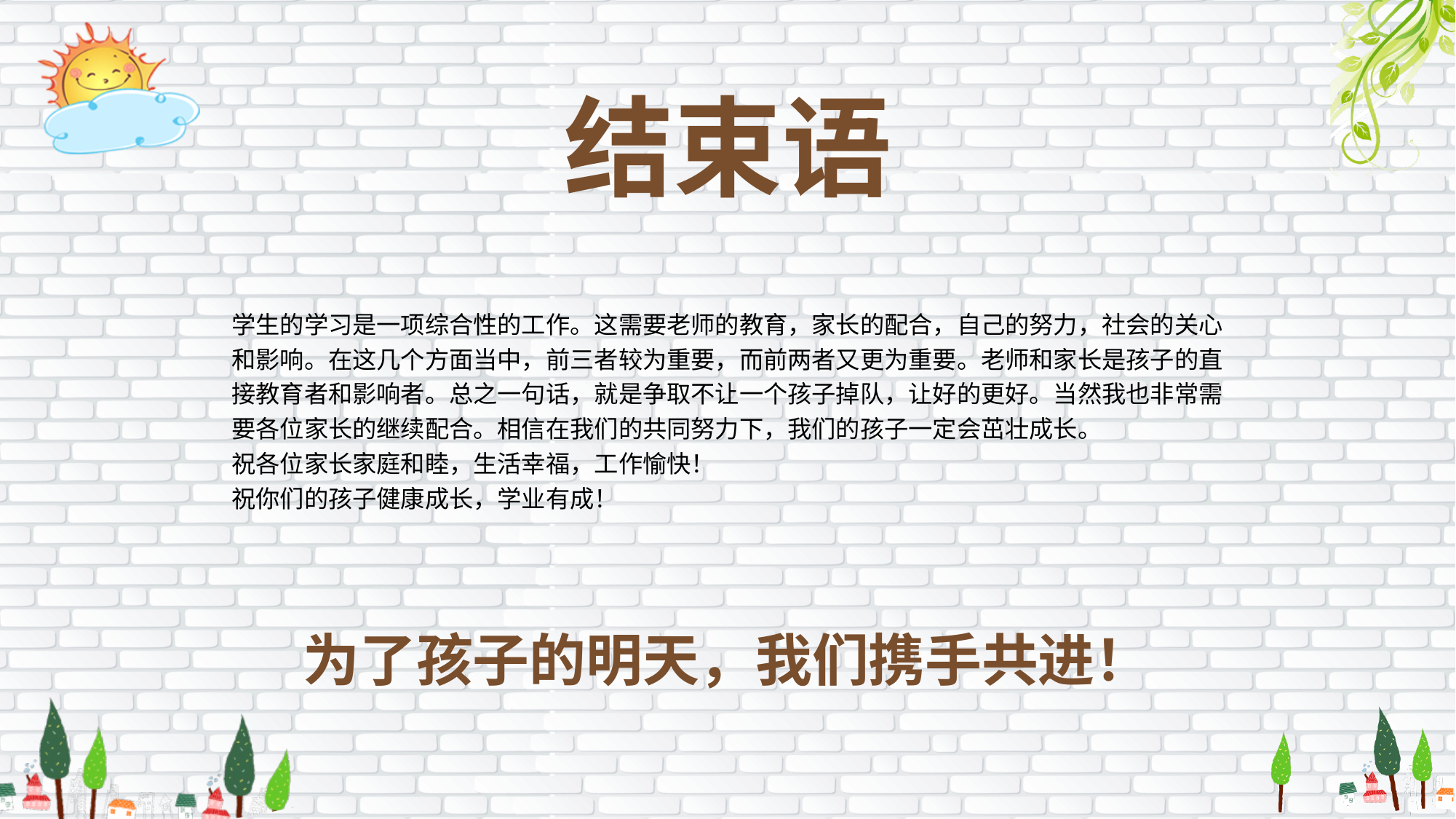

结束语
学生的学习是一项综合性的工作。这需要老师的教育，家长的配合，自己的努力，社会的关心和影响。在这几个方面当中，前三者较为重要，而前两者又更为重要。老师和家长是孩子的直接教育者和影响者。总之一句话，就是争取不让一个孩子掉队，让好的更好。当然我也非常需要各位家长的继续配合。相信在我们的共同努力下，我们的孩子一定会茁壮成长。
祝各位家长家庭和睦，生活幸福，工作愉快！
祝你们的孩子健康成长，学业有成！
为了孩子的明天，我们携手共进！